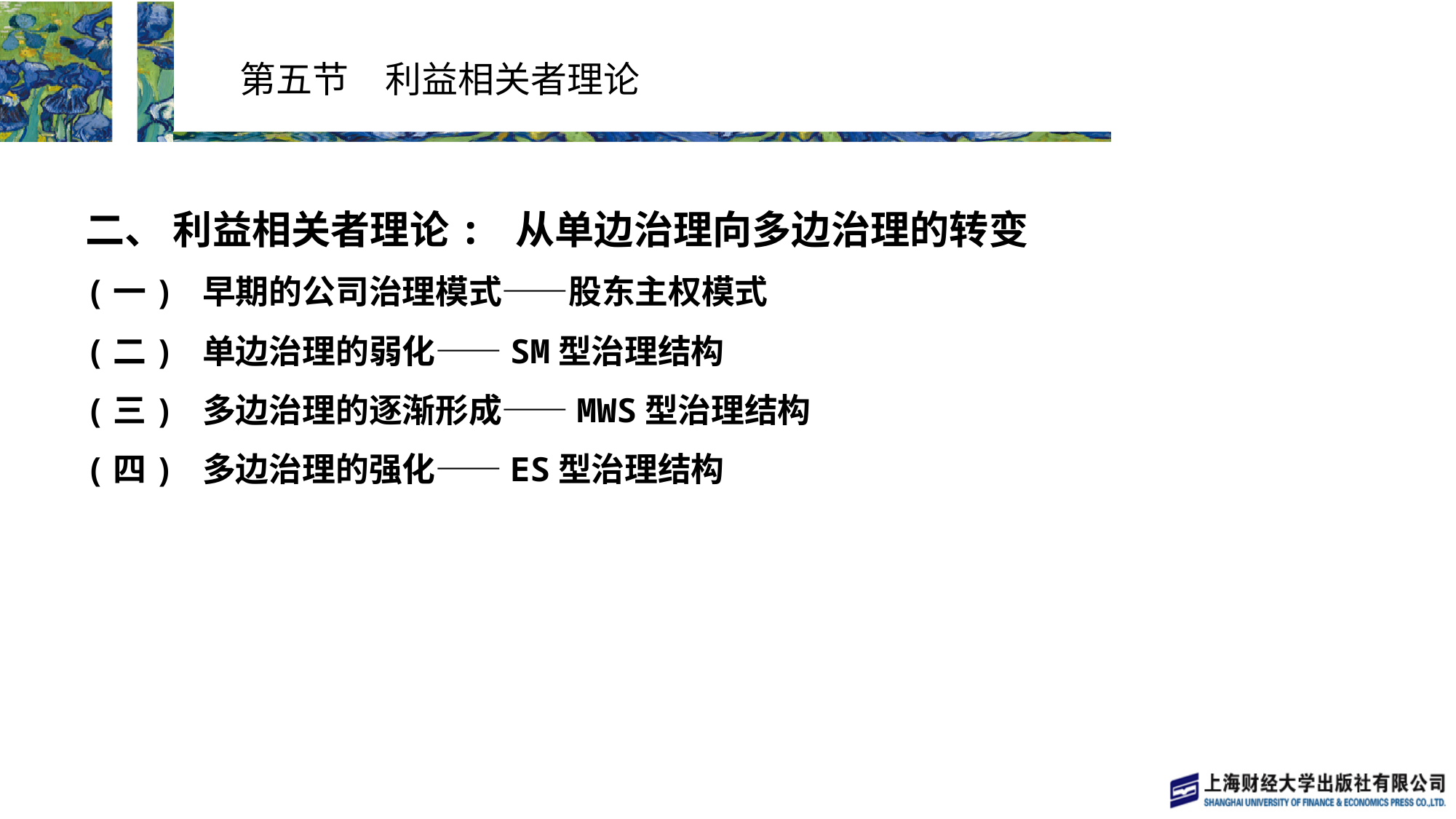

# 第五节　利益相关者理论
二、 利益相关者理论: 从单边治理向多边治理的转变
(一) 早期的公司治理模式——股东主权模式
(二) 单边治理的弱化——SM型治理结构
(三) 多边治理的逐渐形成——MWS型治理结构
(四) 多边治理的强化——ES型治理结构